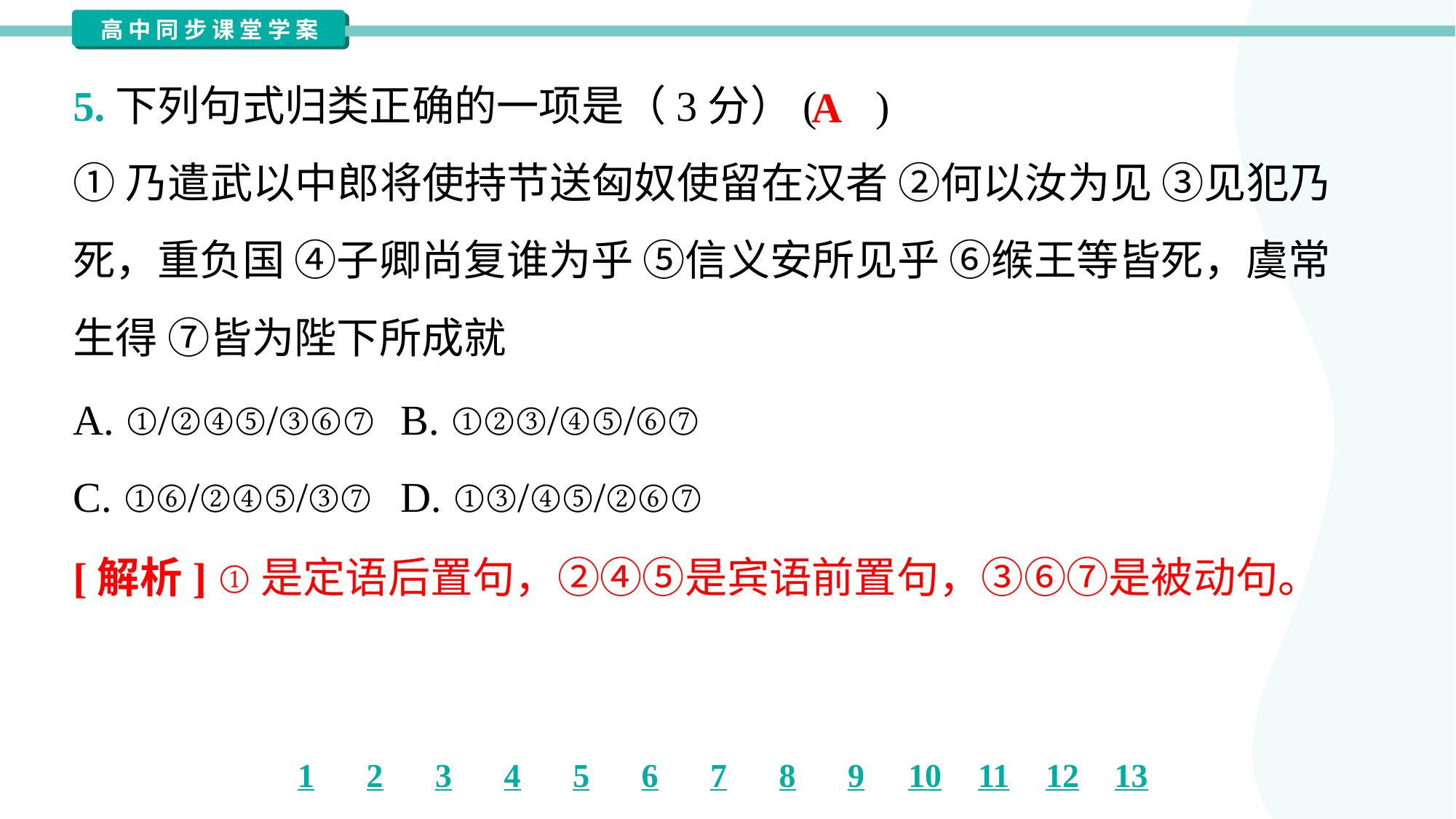

5.下列句式归类正确的一项是（3分）(     )
A
①乃遣武以中郎将使持节送匈奴使留在汉者 ②何以汝为见 ③见犯乃
死，重负国 ④子卿尚复谁为乎 ⑤信义安所见乎 ⑥缑王等皆死，虞常
生得 ⑦皆为陛下所成就
A. ①/②④⑤/③⑥⑦	B. ①②③/④⑤/⑥⑦
C. ①⑥/②④⑤/③⑦	D. ①③/④⑤/②⑥⑦
[解析] ①是定语后置句，②④⑤是宾语前置句，③⑥⑦是被动句。